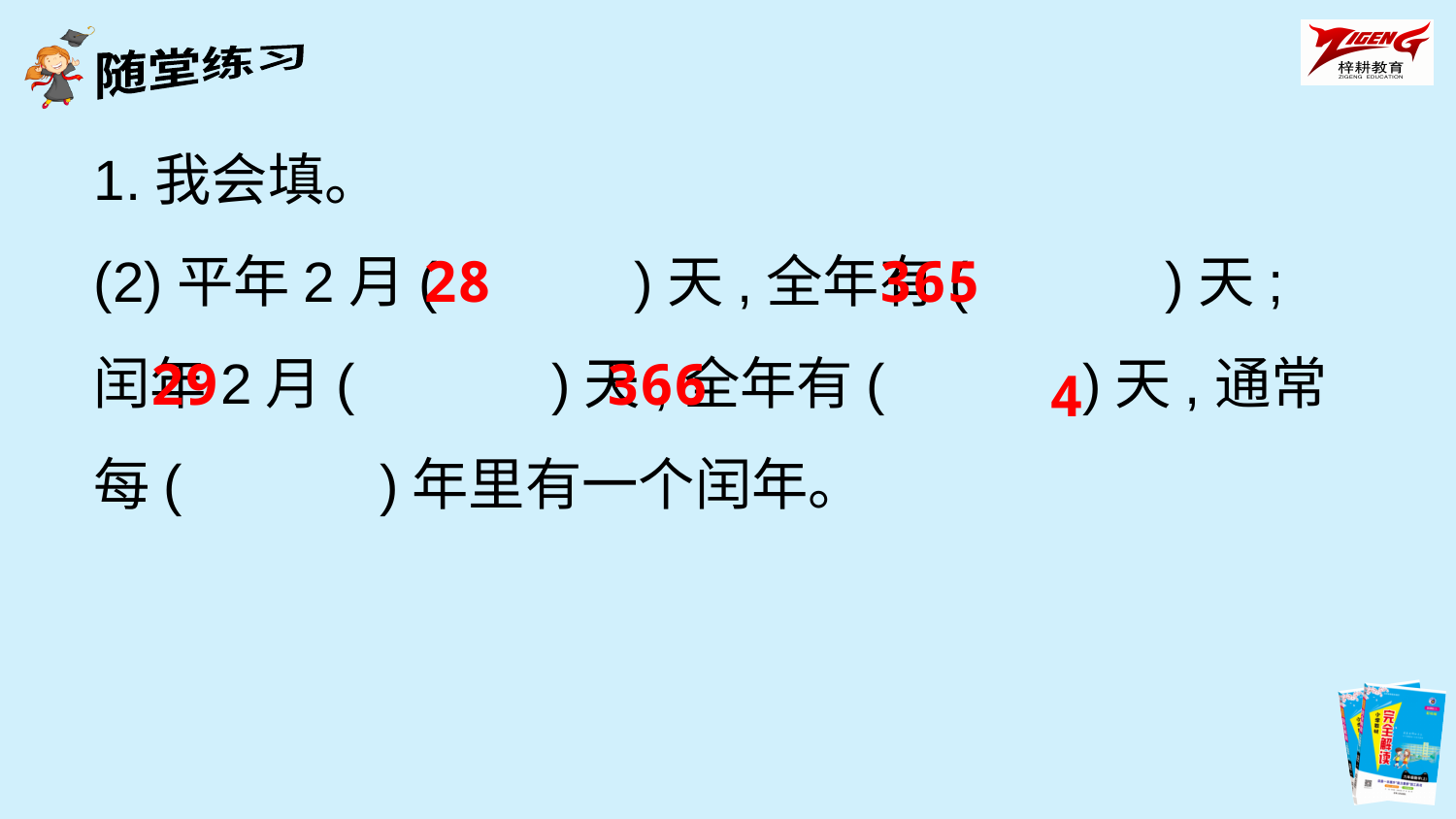

1.我会填。
(2)平年2月(　　　)天,全年有(　　　)天;闰年2月(　　　)天,全年有(　　　)天,通常每(　　　)年里有一个闰年。
28
365
29
366
4